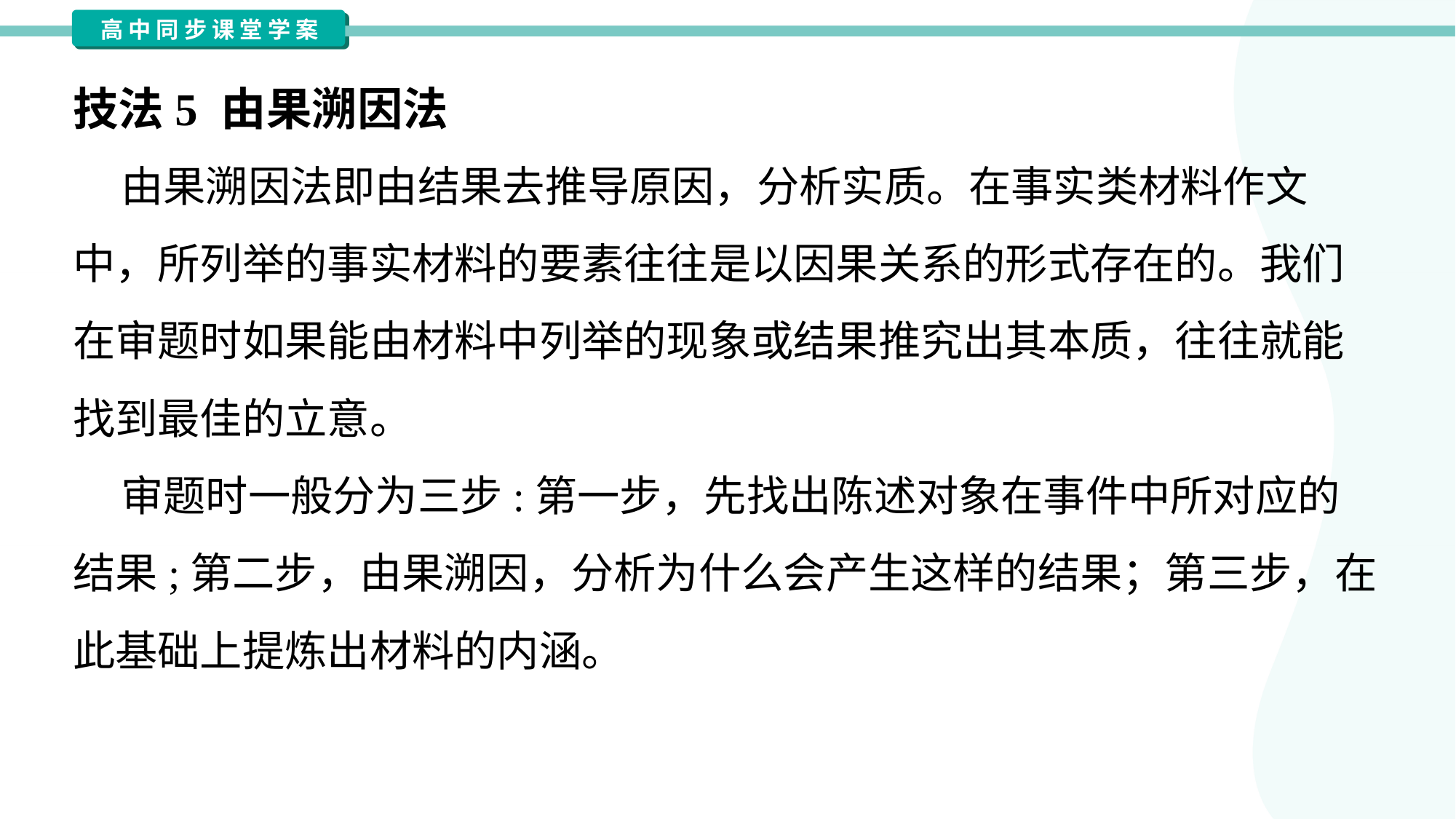

技法5 由果溯因法
    由果溯因法即由结果去推导原因，分析实质。在事实类材料作文
中，所列举的事实材料的要素往往是以因果关系的形式存在的。我们
在审题时如果能由材料中列举的现象或结果推究出其本质，往往就能
找到最佳的立意。
    审题时一般分为三步:第一步，先找出陈述对象在事件中所对应的
结果;第二步，由果溯因，分析为什么会产生这样的结果；第三步，在
此基础上提炼出材料的内涵。